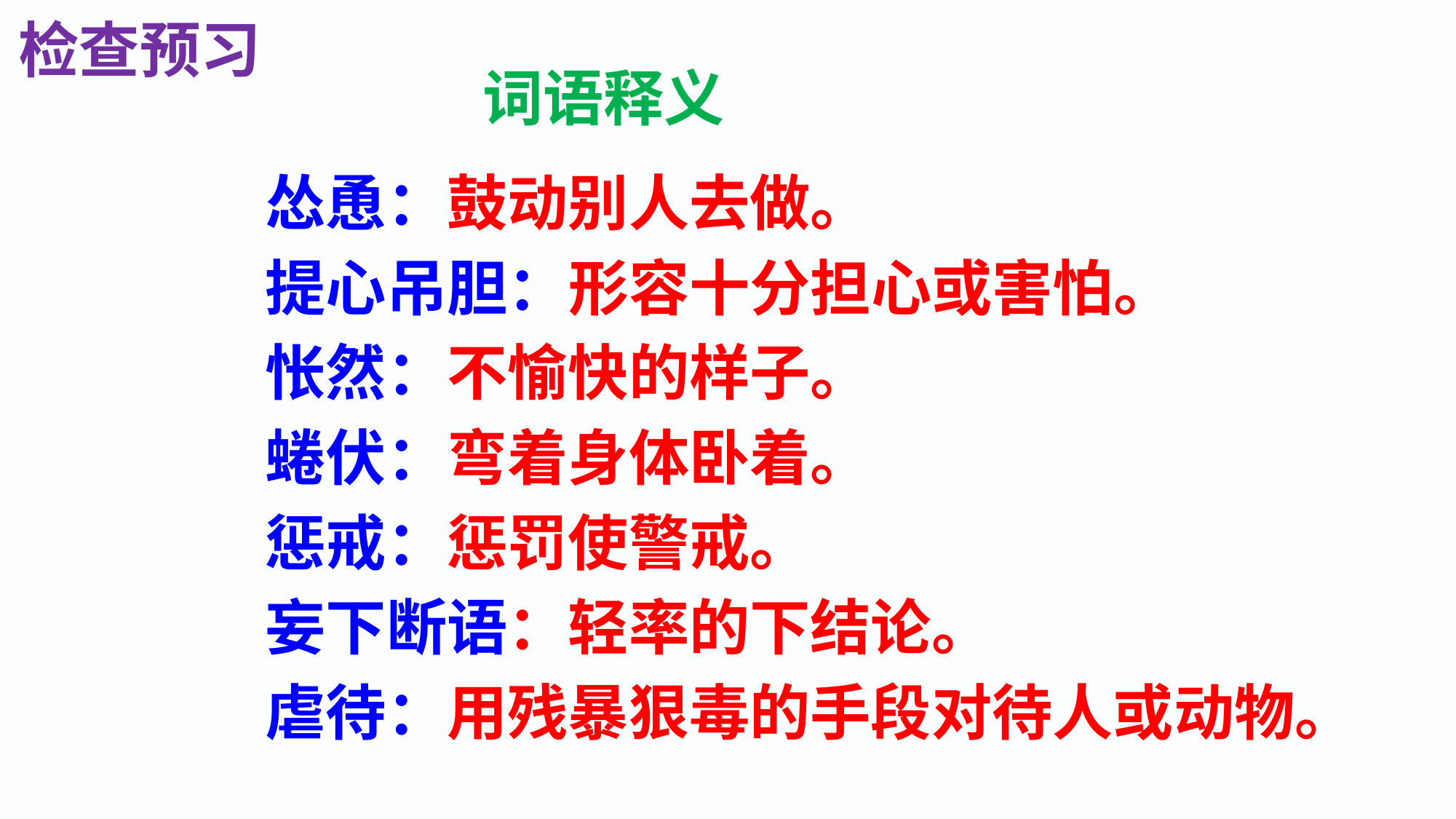

检查预习
词语释义
怂恿：鼓动别人去做。
提心吊胆：形容十分担心或害怕。
怅然：不愉快的样子。
蜷伏：弯着身体卧着。
惩戒：惩罚使警戒。
妄下断语：轻率的下结论。
虐待：用残暴狠毒的手段对待人或动物。